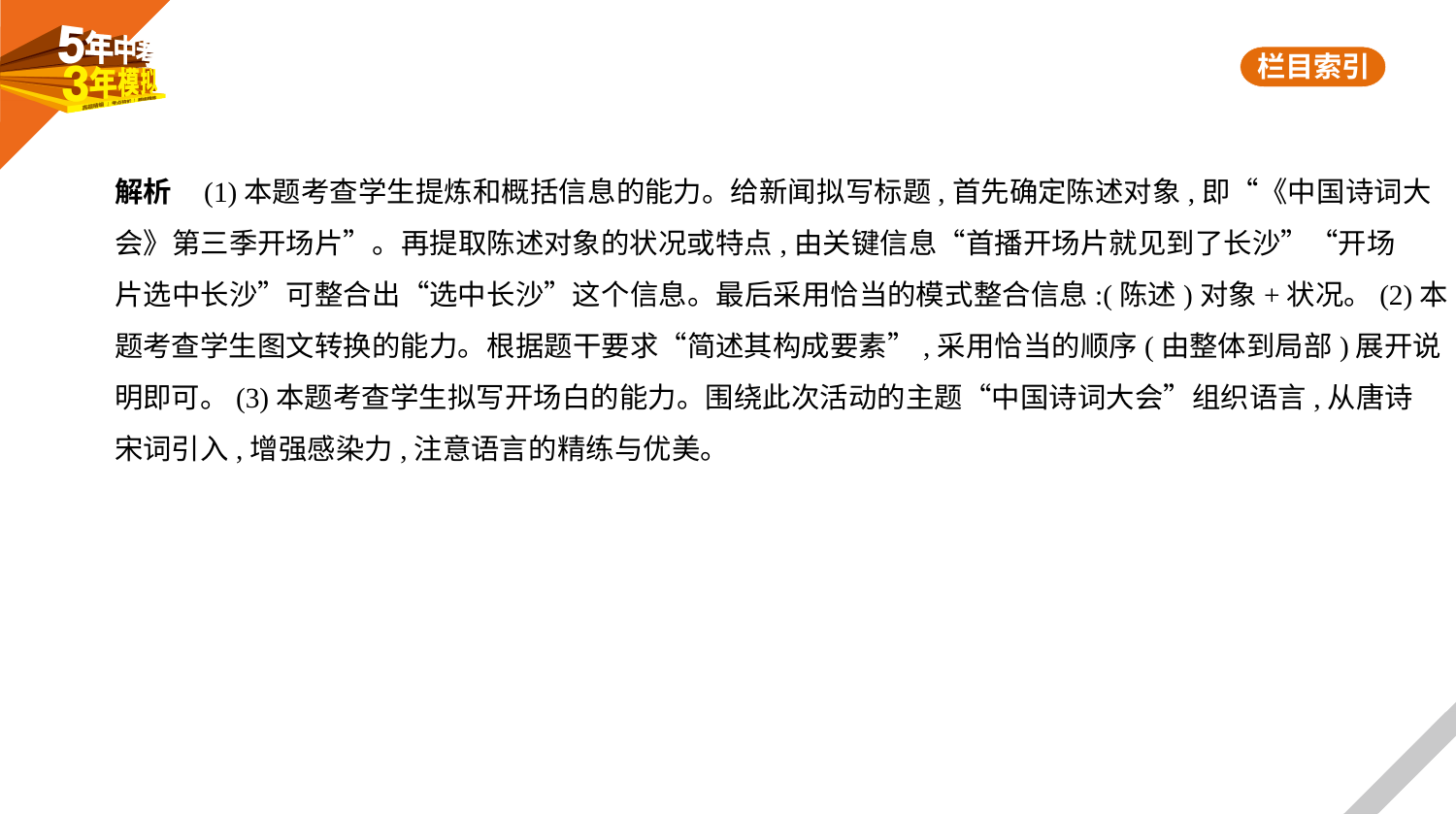

解析    (1)本题考查学生提炼和概括信息的能力。给新闻拟写标题,首先确定陈述对象,即“《中国诗词大
会》第三季开场片”。再提取陈述对象的状况或特点,由关键信息“首播开场片就见到了长沙”“开场
片选中长沙”可整合出“选中长沙”这个信息。最后采用恰当的模式整合信息:(陈述)对象+状况。(2)本
题考查学生图文转换的能力。根据题干要求“简述其构成要素”,采用恰当的顺序(由整体到局部)展开说
明即可。(3)本题考查学生拟写开场白的能力。围绕此次活动的主题“中国诗词大会”组织语言,从唐诗
宋词引入,增强感染力,注意语言的精练与优美。